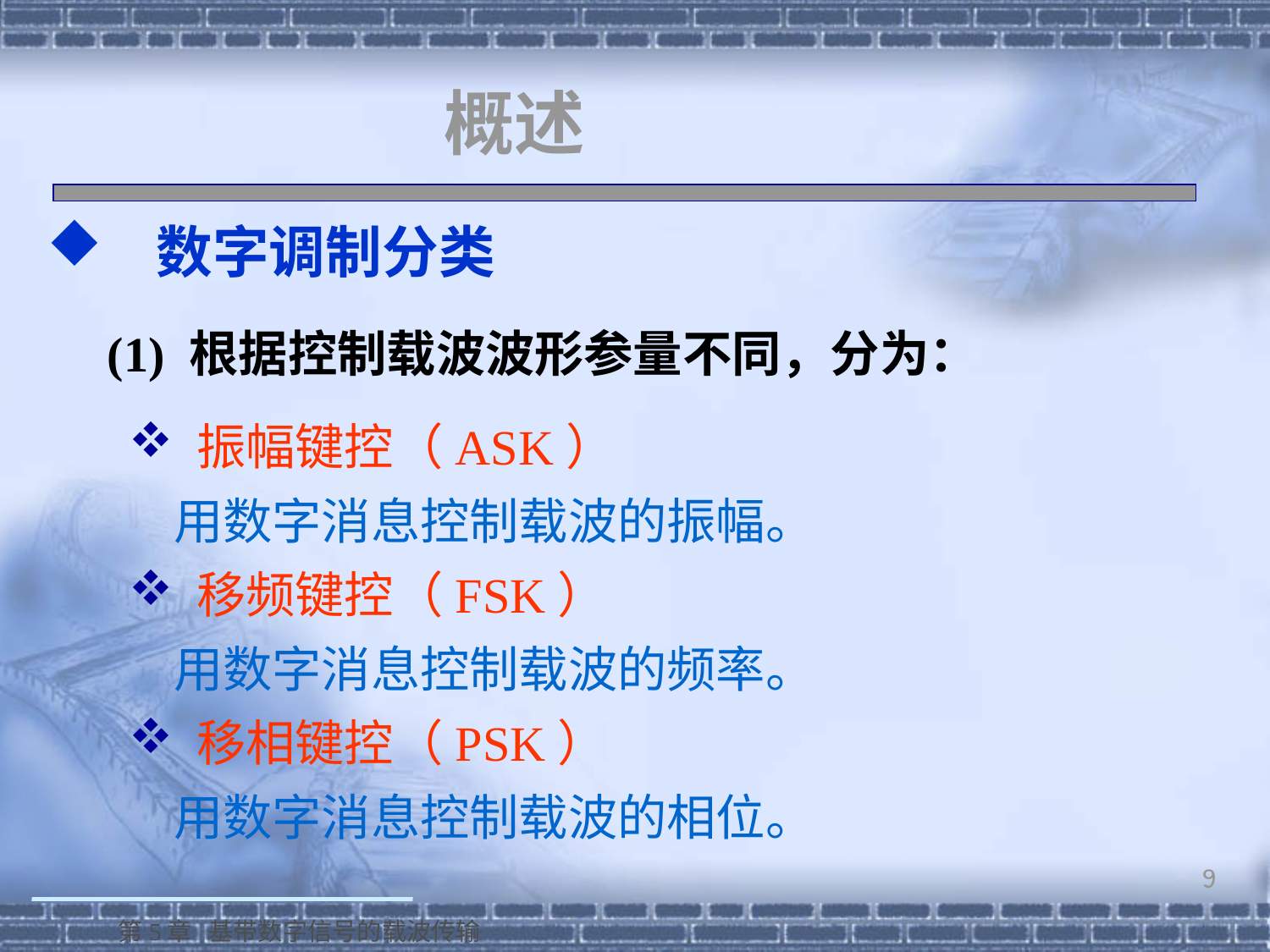

# 概述
   数字调制分类

(1) 根据控制载波波形参量不同，分为：

 振幅键控（ASK）
   用数字消息控制载波的振幅。
 移频键控（FSK）
   用数字消息控制载波的频率。
 移相键控（PSK）
   用数字消息控制载波的相位。
9